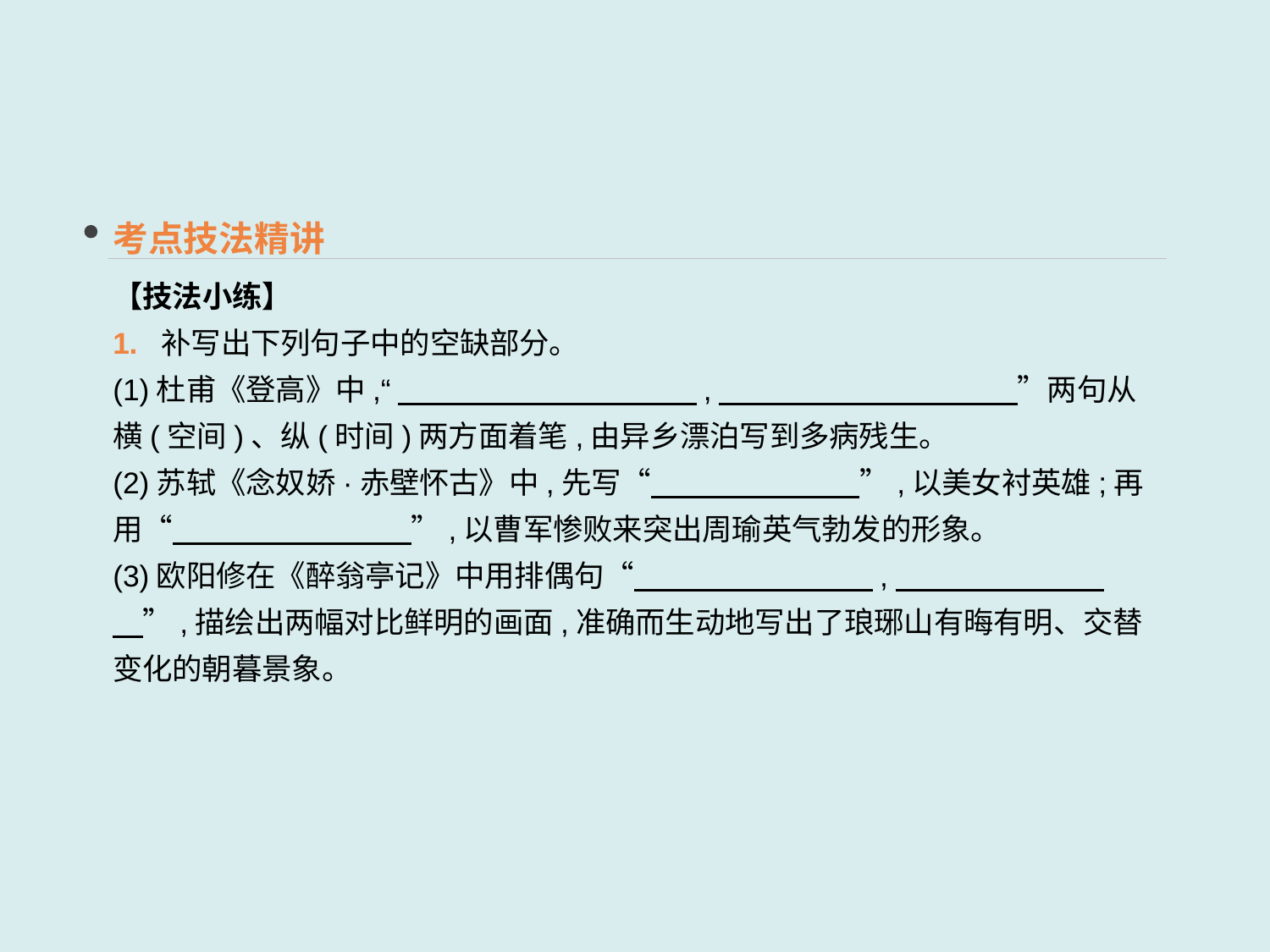

考点技法精讲

【技法小练】
1.  补写出下列句子中的空缺部分。
(1)杜甫《登高》中,“　　　　　　　　　　,　　　　　　　　　　”两句从横(空间)、纵(时间)两方面着笔,由异乡漂泊写到多病残生。
(2)苏轼《念奴娇·赤壁怀古》中,先写“　　　　　　　”,以美女衬英雄;再用“　　　　　　　　”,以曹军惨败来突出周瑜英气勃发的形象。
(3)欧阳修在《醉翁亭记》中用排偶句“　　　　　　　　,　　　　　　　　”,描绘出两幅对比鲜明的画面,准确而生动地写出了琅琊山有晦有明、交替变化的朝暮景象。